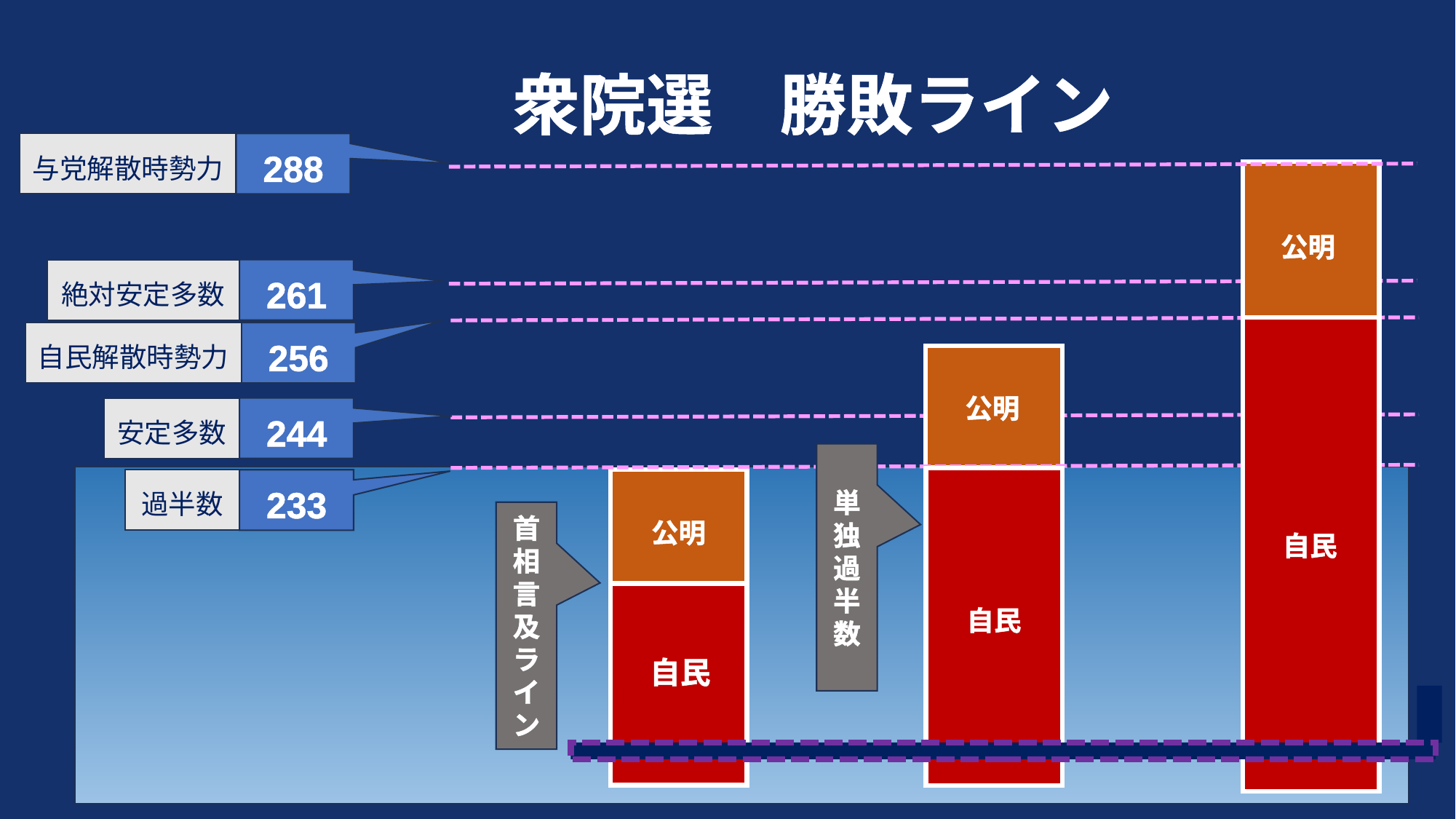

衆院選　勝敗ライン
与党解散時勢力
288

公明
絶対安定多数
261

自民解散時勢力
256

公明
安定多数
244
単独過半数

過半数
233

首相言及ライン
公明
自民

自民
自民